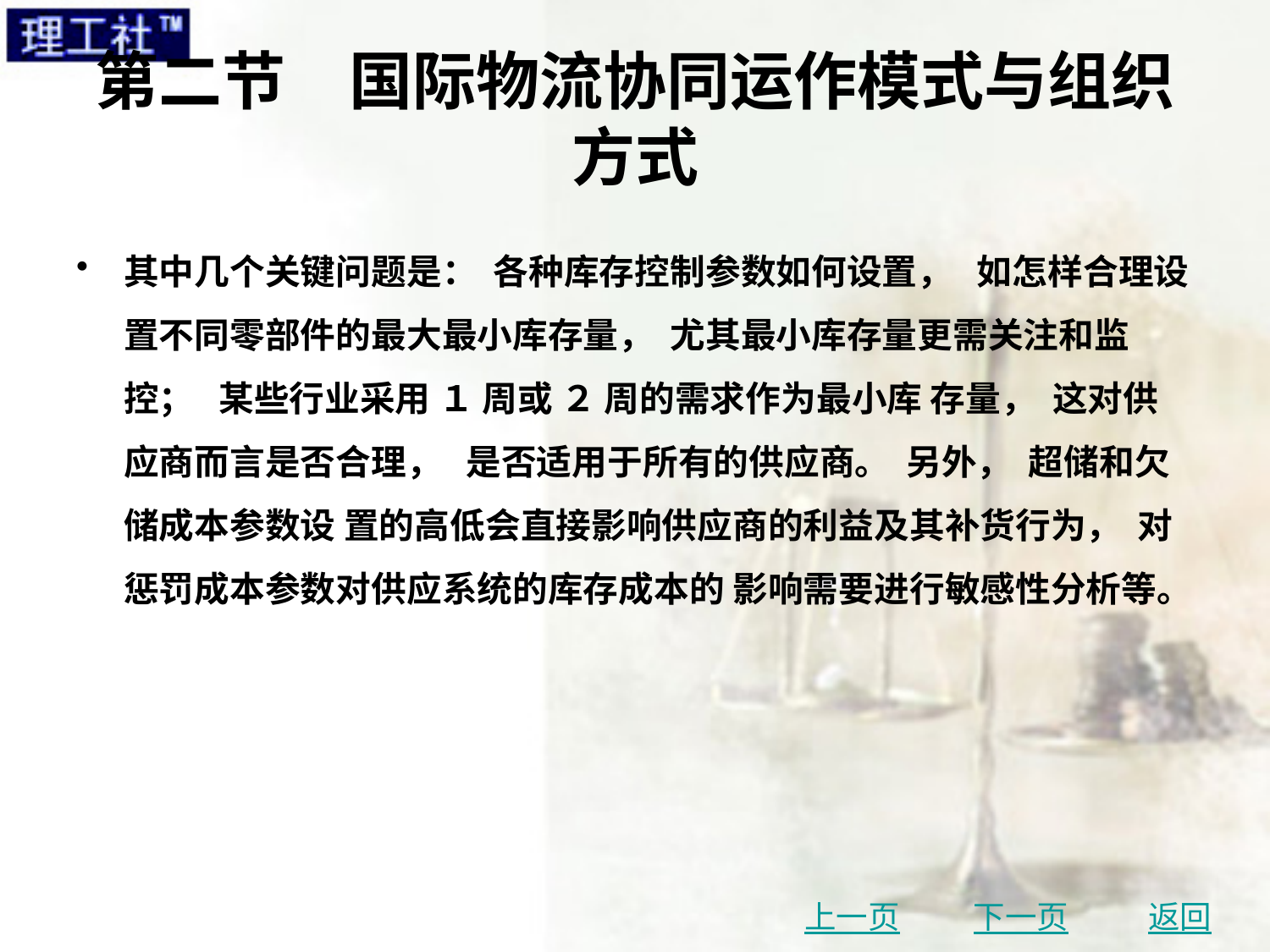

# 第二节　国际物流协同运作模式与组织方式
其中几个关键问题是：  各种库存控制参数如何设置，   如怎样合理设置不同零部件的最大最小库存量，  尤其最小库存量更需关注和监控；   某些行业采用 １ 周或 ２ 周的需求作为最小库 存量，  这对供应商而言是否合理，   是否适用于所有的供应商。  另外，  超储和欠储成本参数设 置的高低会直接影响供应商的利益及其补货行为，  对惩罚成本参数对供应系统的库存成本的 影响需要进行敏感性分析等。
上一页
下一页
返回